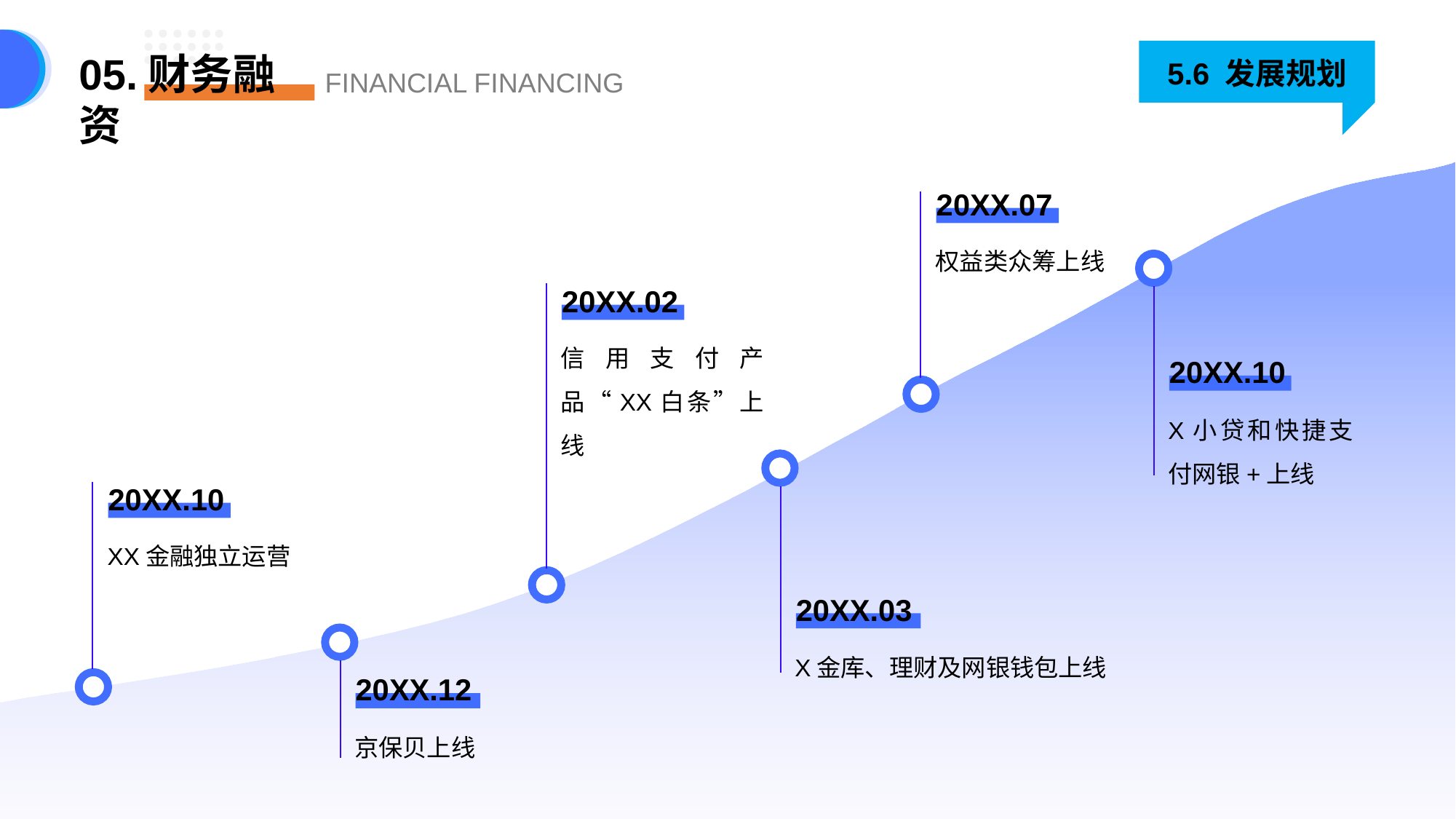

5.6 发展规划

05.财务融资
FINANCIAL FINANCING

20XX.07

权益类众筹上线

20XX.02

信用支付产品“XX白条”上线
20XX.10

X小贷和快捷支付网银+上线

20XX.10

XX金融独立运营
20XX.03

X金库、理财及网银钱包上线
20XX.12

京保贝上线